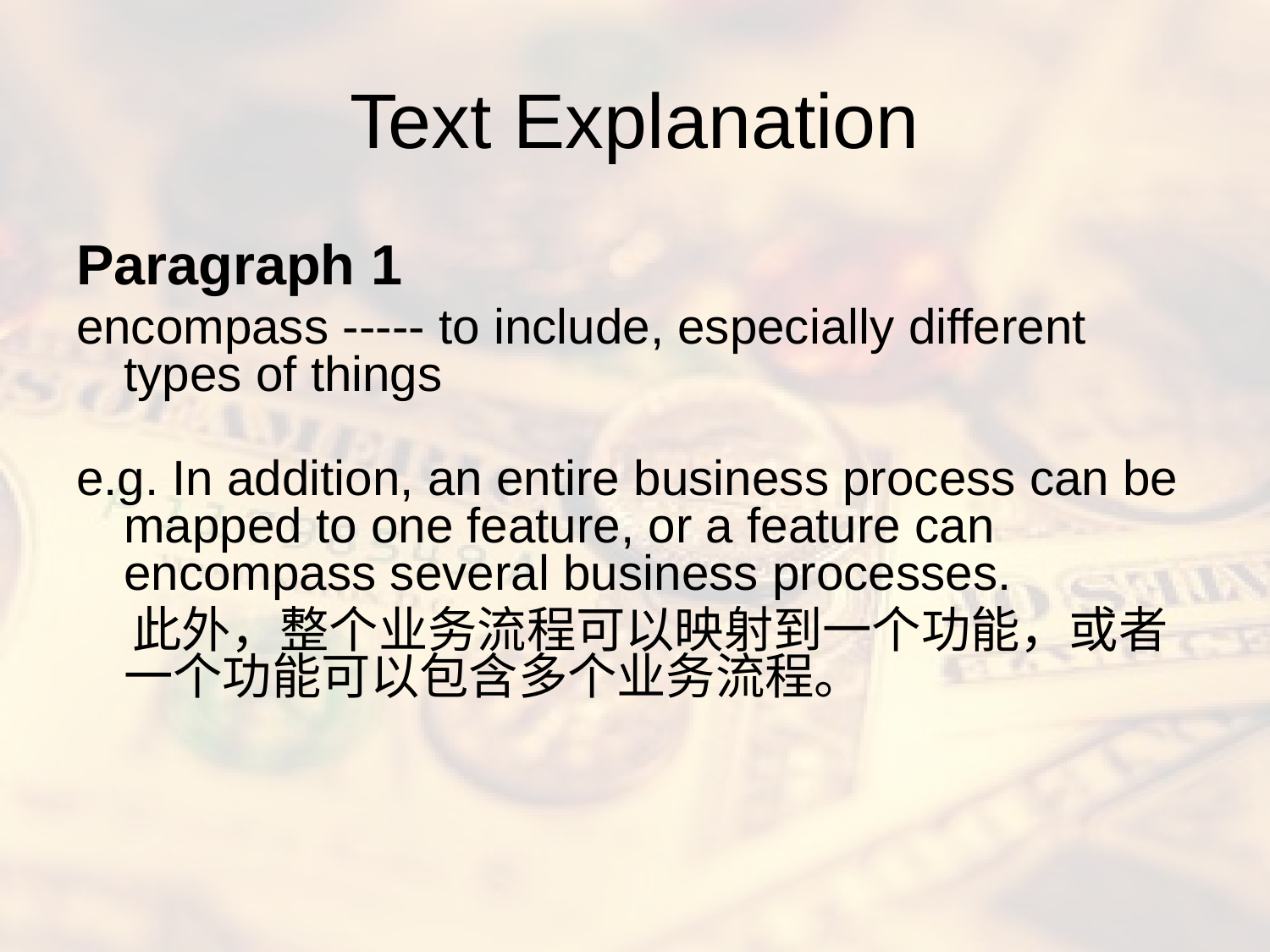

# Text Explanation
Paragraph 1
encompass ----- to include, especially different types of things
e.g. In addition, an entire business process can be mapped to one feature, or a feature can encompass several business processes.
    此外，整个业务流程可以映射到一个功能，或者一个功能可以包含多个业务流程。